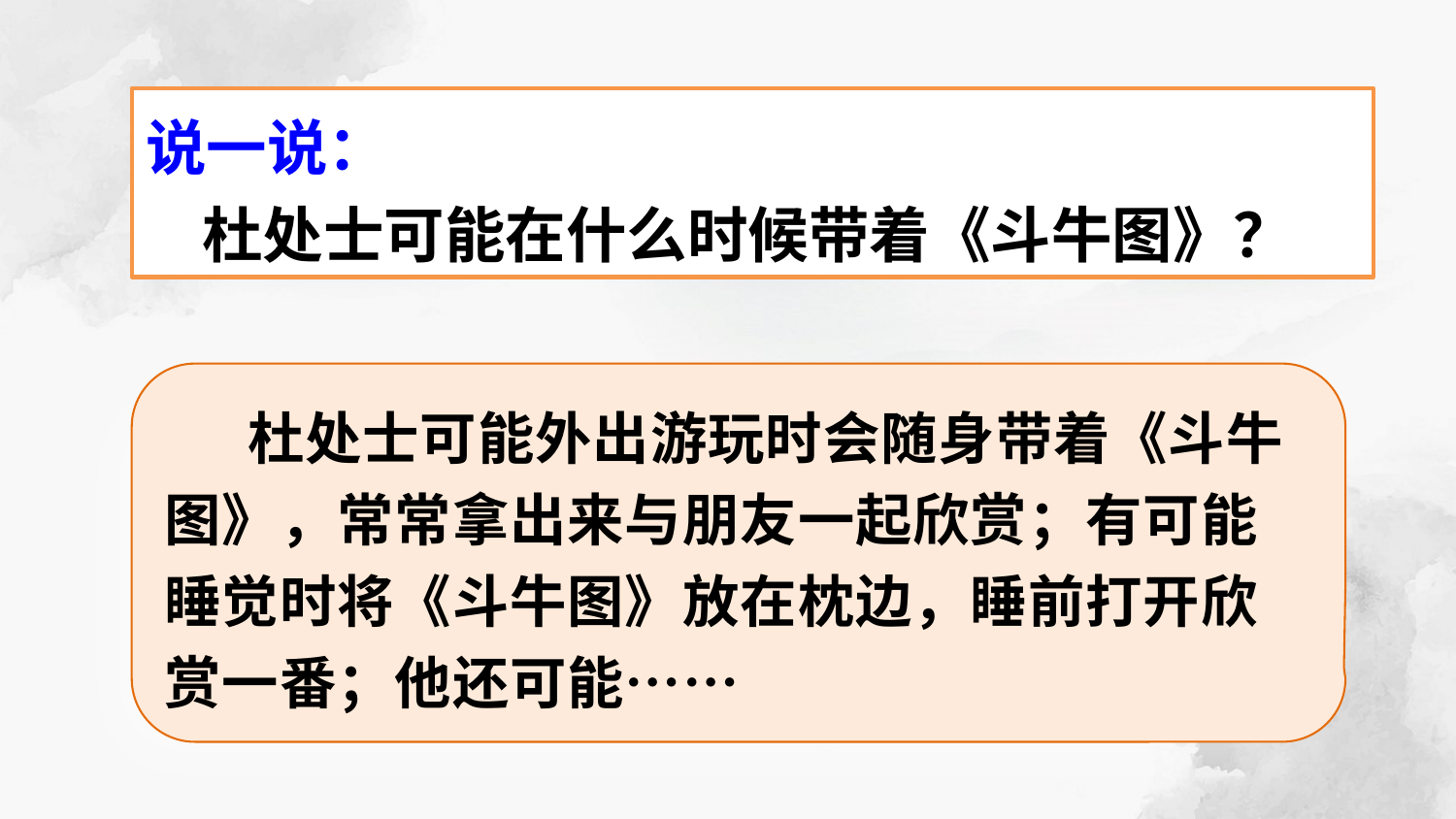

说一说：
   杜处士可能在什么时候带着《斗牛图》？
     杜处士可能外出游玩时会随身带着《斗牛图》，常常拿出来与朋友一起欣赏；有可能睡觉时将《斗牛图》放在枕边，睡前打开欣赏一番；他还可能……